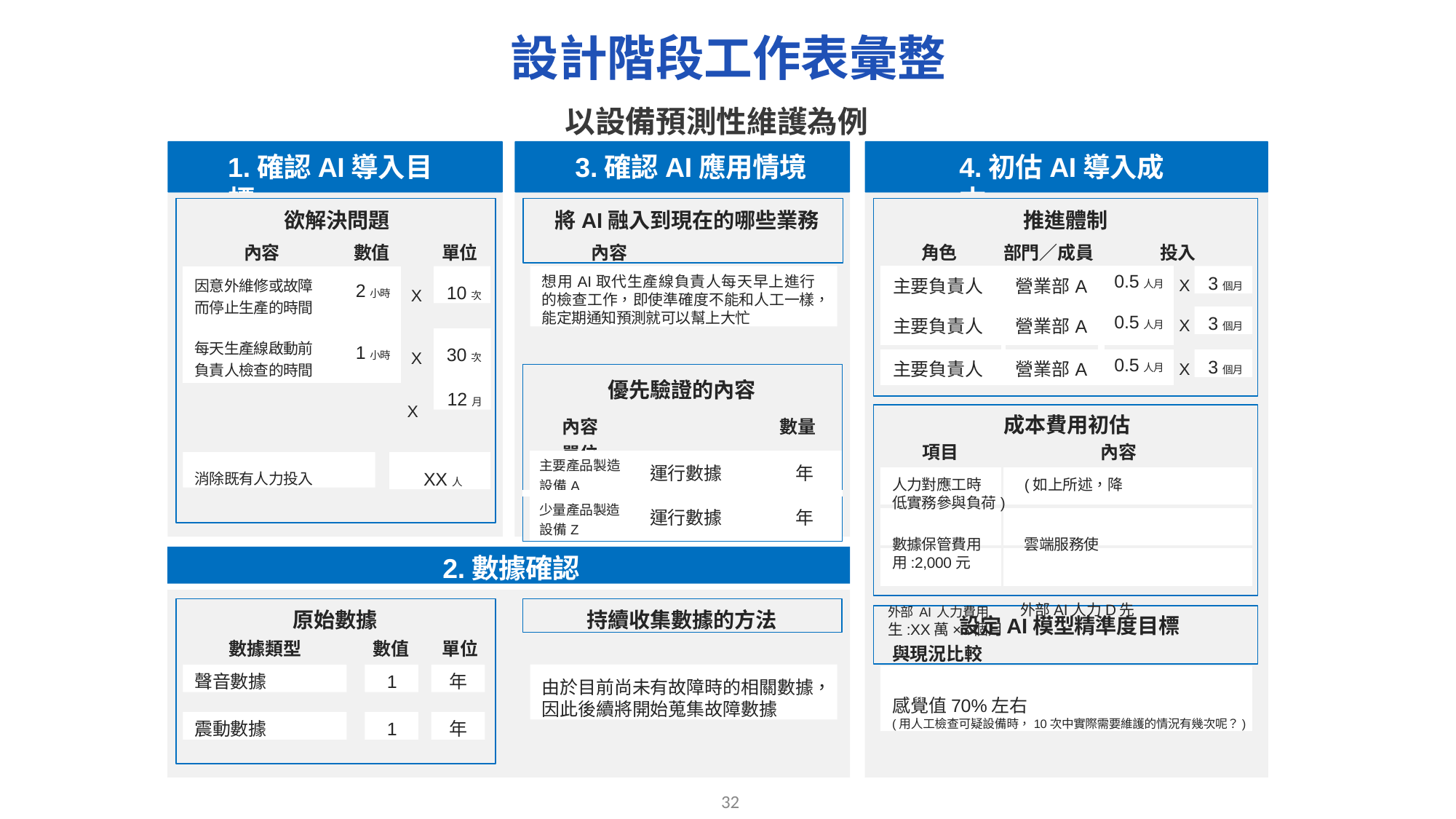

# 設計階段工作表彙整
以設備預測性維護為例
3.確認AI應用情境

1.確認AI導入目標
4.初估AI導入成本

欲解決問題
數值
推進體制
部門／成員
將AI融入到現在的哪些業務
內容
內容
單位
角色
投入
想用AI取代生產線負責人每天早上進行的檢查工作，即使準確度不能和人工一樣，能定期通知預測就可以幫上大忙
| 主要負責人 | 營業部A | 0.5人月 |
| --- | --- | --- |
| 主要負責人 | 營業部A | 0.5人月 |
|  |  |  |
| 主要負責人 | 營業部A | 0.5人月 |
3個月
| 因意外維修或故障而停止生產的時間 | 2小時 |
| --- | --- |
| 每天生產線啟動前負責人檢查的時間 | 1小時 |
10次
X
X
X
3個月
30次

12月
X
3個月
X
| 優先驗證的內容 內容 數量 單位 |  |  |  |  |
| --- | --- | --- | --- | --- |
|  | 主要產品製造設備A | 運行數據 |  | 年 |
|  | 少量產品製造設備Z | 運行數據 |  | 年 |
X

成本費用初估
項目	內容
人力對應工時	(如上所述，降低實務參與負荷)
數據保管費用	雲端服務使用:2,000元
外部AI人力費用	外部AI人力D先生:XX萬×3個月
消除既有人力投入
XX人
2.數據確認

持續收集數據的方法
原始數據
數據類型	數值	單位
設定AI模型精準度目標
與現況比較
聲音數據
1
年
由於目前尚未有故障時的相關數據，因此後續將開始蒐集故障數據

感覺值70%左右
(用人工檢查可疑設備時，10次中實際需要維護的情況有幾次呢？)
震動數據
1
年
32